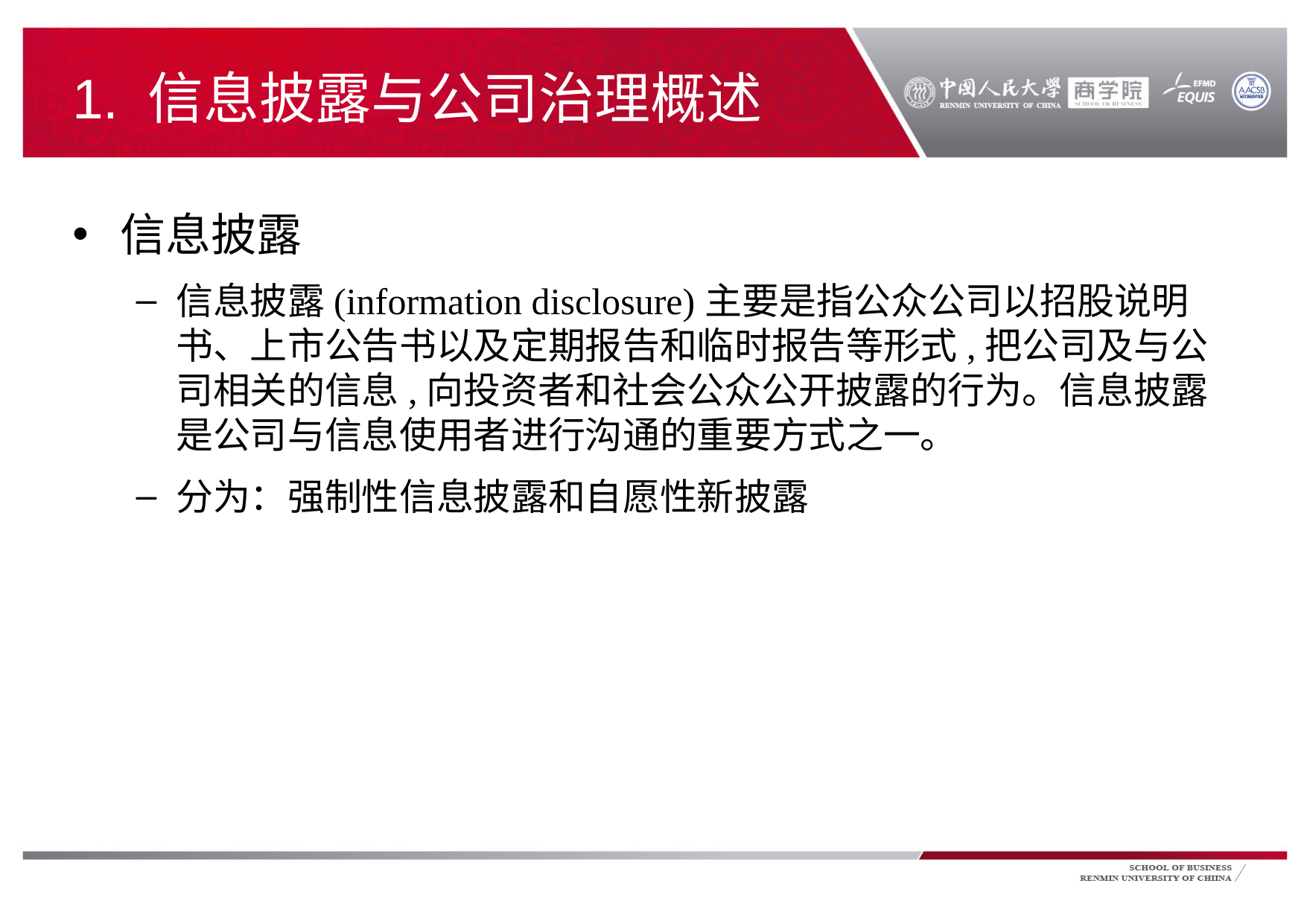

# 1. 信息披露与公司治理概述
信息披露
信息披露(information disclosure)主要是指公众公司以招股说明书、上市公告书以及定期报告和临时报告等形式,把公司及与公司相关的信息,向投资者和社会公众公开披露的行为。信息披露是公司与信息使用者进行沟通的重要方式之一。
分为：强制性信息披露和自愿性新披露